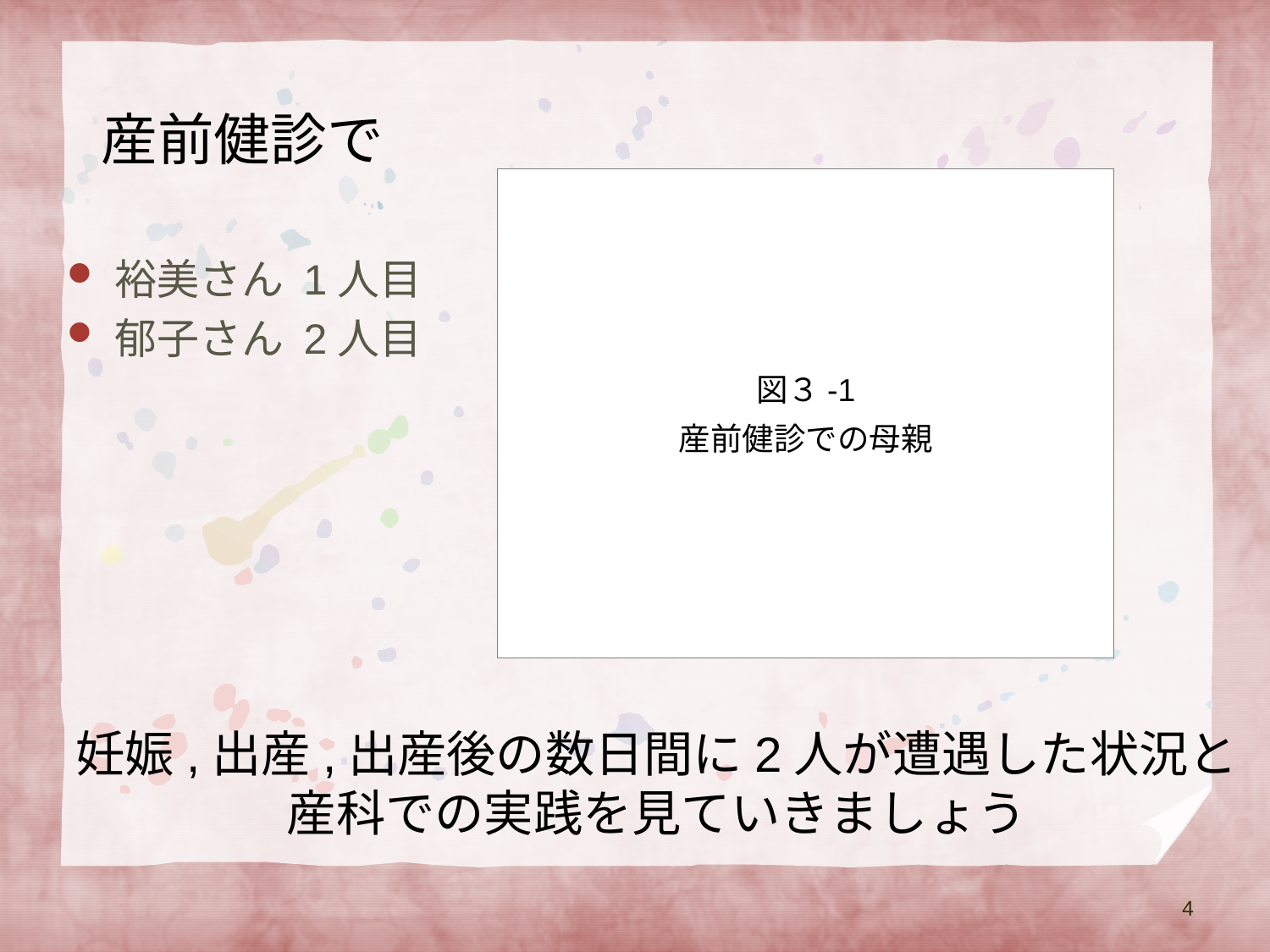

産前健診で

図３-1
産前健診での母親

裕美さん 1人目
郁子さん 2人目

妊娠,出産,出産後の数日間に2人が遭遇した状況と
産科での実践を見ていきましょう

4